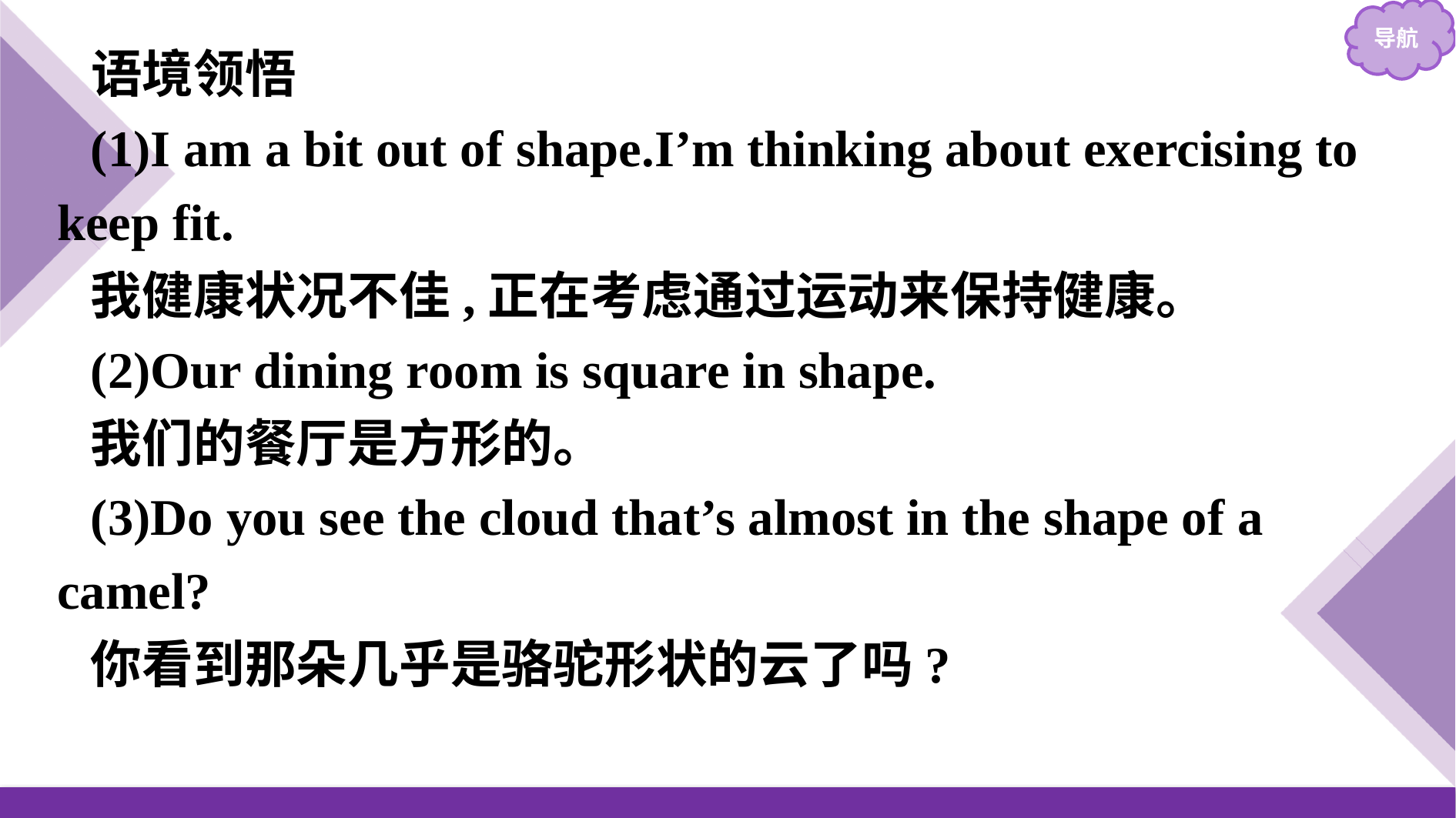

语境领悟
(1)I am a bit out of shape.I’m thinking about exercising to keep fit.
我健康状况不佳,正在考虑通过运动来保持健康。
(2)Our dining room is square in shape.
我们的餐厅是方形的。
(3)Do you see the cloud that’s almost in the shape of a camel?
你看到那朵几乎是骆驼形状的云了吗?